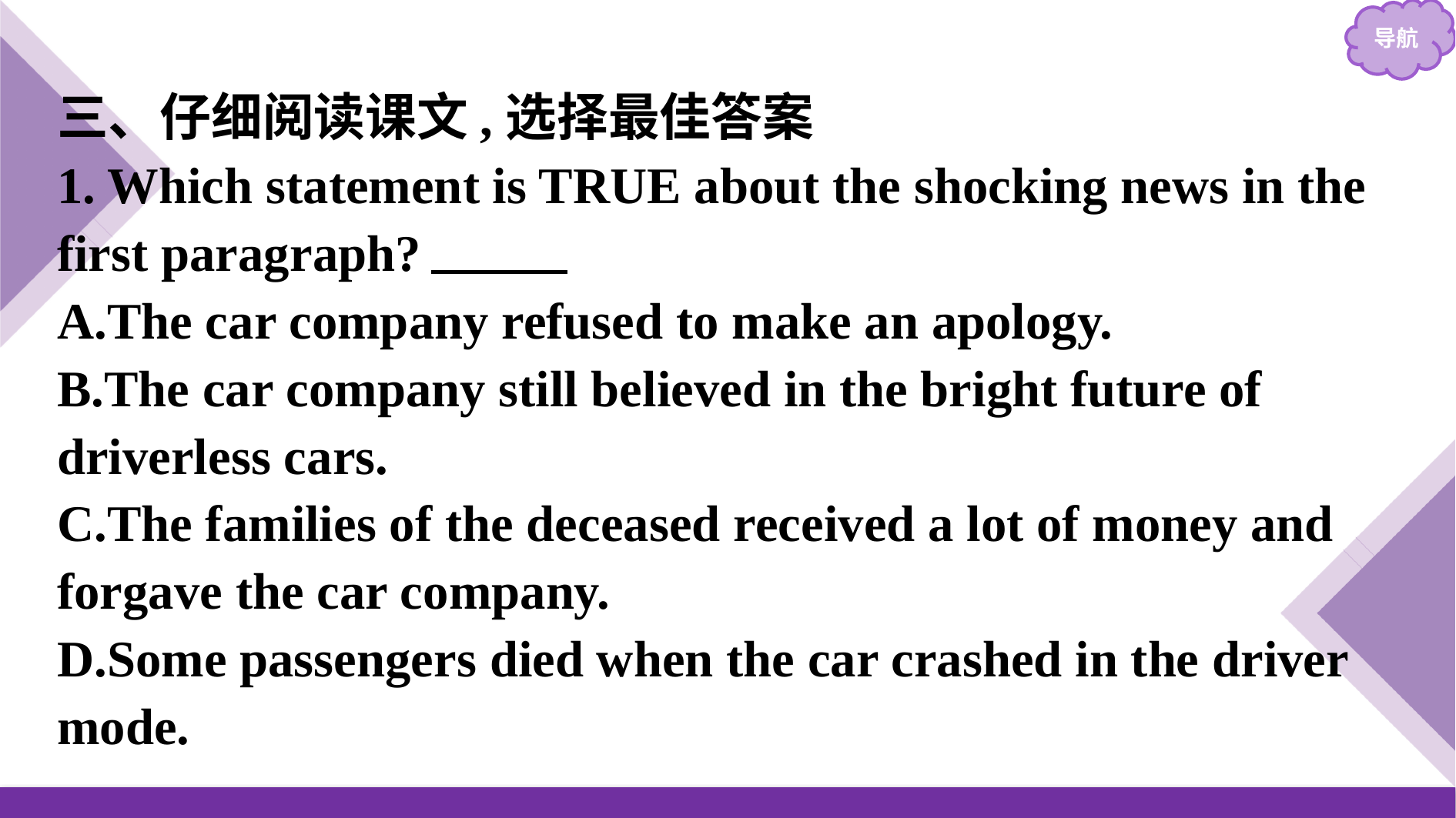

三、仔细阅读课文,选择最佳答案
1. Which statement is TRUE about the shocking news in the first paragraph?　B
A.The car company refused to make an apology.
B.The car company still believed in the bright future of driverless cars.
C.The families of the deceased received a lot of money and forgave the car company.
D.Some passengers died when the car crashed in the driver mode.